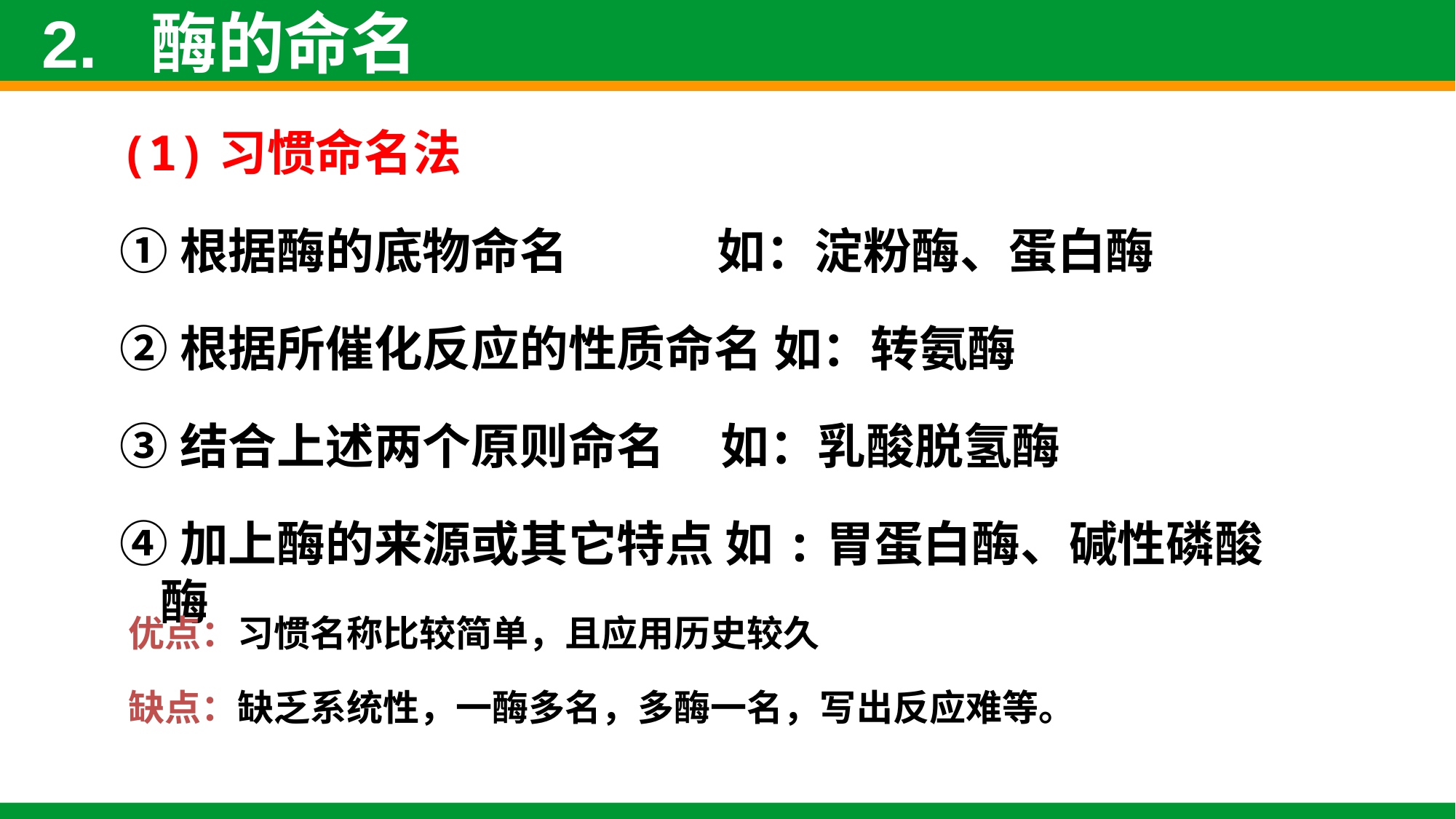

2.  酶的命名
(1)习惯命名法

①根据酶的底物命名  		 如：淀粉酶、蛋白酶

②根据所催化反应的性质命名 如：转氨酶

③结合上述两个原则命名     如：乳酸脱氢酶

④加上酶的来源或其它特点 如:胃蛋白酶、碱性磷酸酶

优点：习惯名称比较简单，且应用历史较久
缺点：缺乏系统性，一酶多名，多酶一名，写出反应难等。